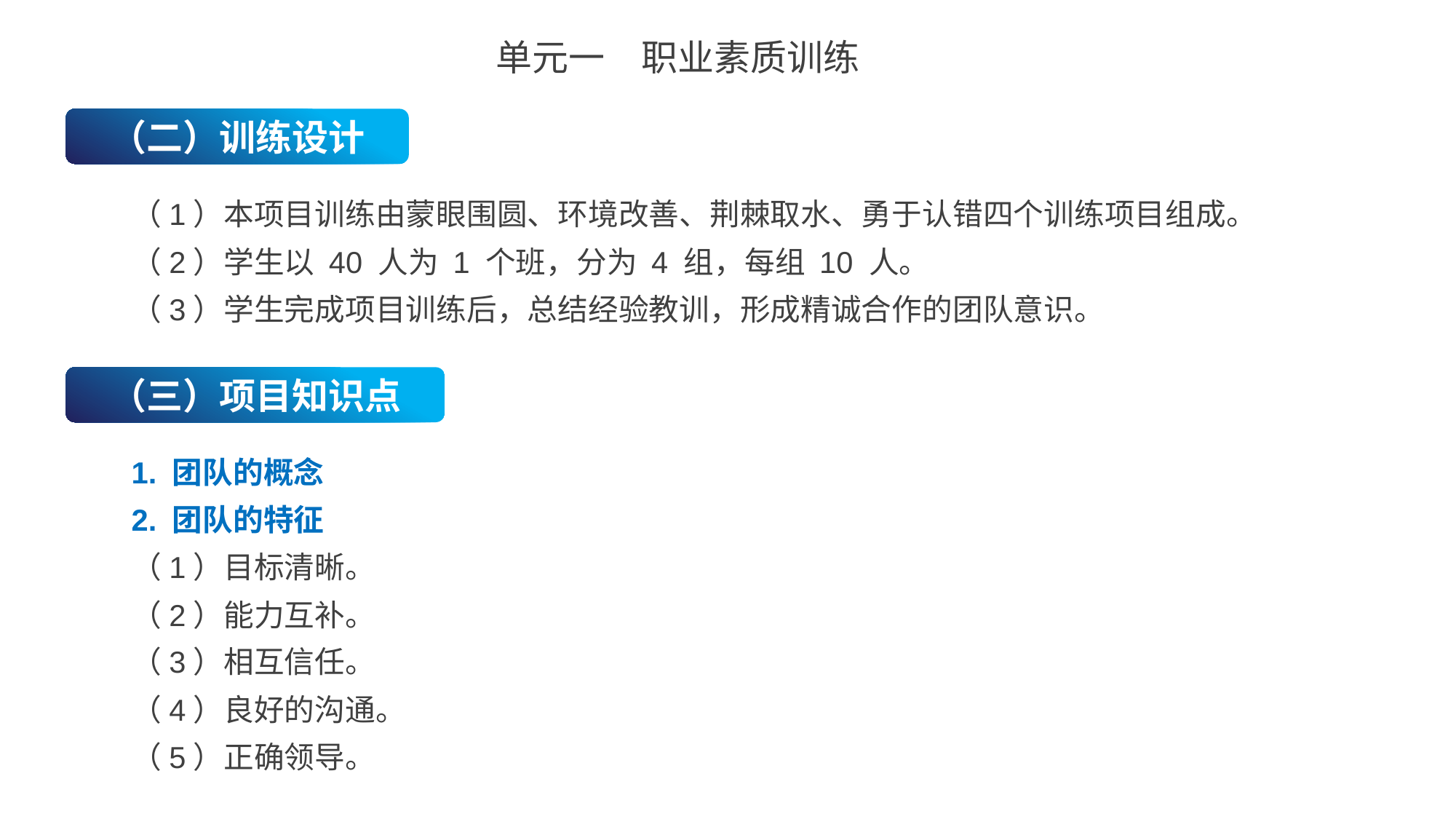

单元一　职业素质训练
（二）训练设计
（1）本项目训练由蒙眼围圆、环境改善、荆棘取水、勇于认错四个训练项目组成。
（2）学生以 40 人为 1 个班，分为 4 组，每组 10 人。
（3）学生完成项目训练后，总结经验教训，形成精诚合作的团队意识。
（三）项目知识点
1. 团队的概念
2. 团队的特征
（1）目标清晰。
（2）能力互补。
（3）相互信任。
（4）良好的沟通。
（5）正确领导。